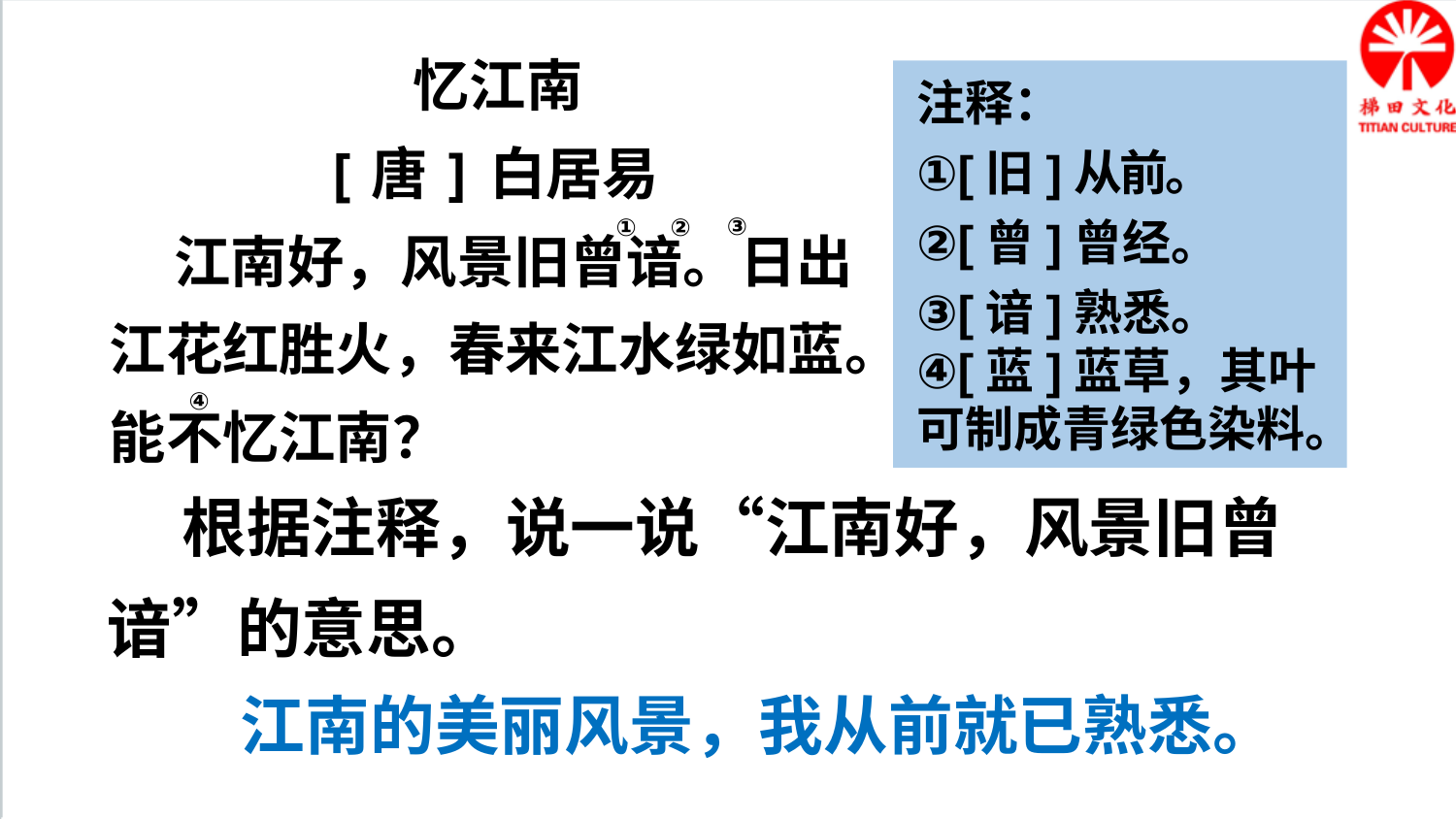

忆江南
[唐]白居易
    江南好，风景旧曾谙。日出江花红胜火，春来江水绿如蓝。能不忆江南？

注释：
①[旧]从前。
②[曾]曾经。
③[谙]熟悉。
④[蓝]蓝草，其叶可制成青绿色染料。
③
①
②
④
    根据注释，说一说“江南好，风景旧曾谙”的意思。
江南的美丽风景，我从前就已熟悉。